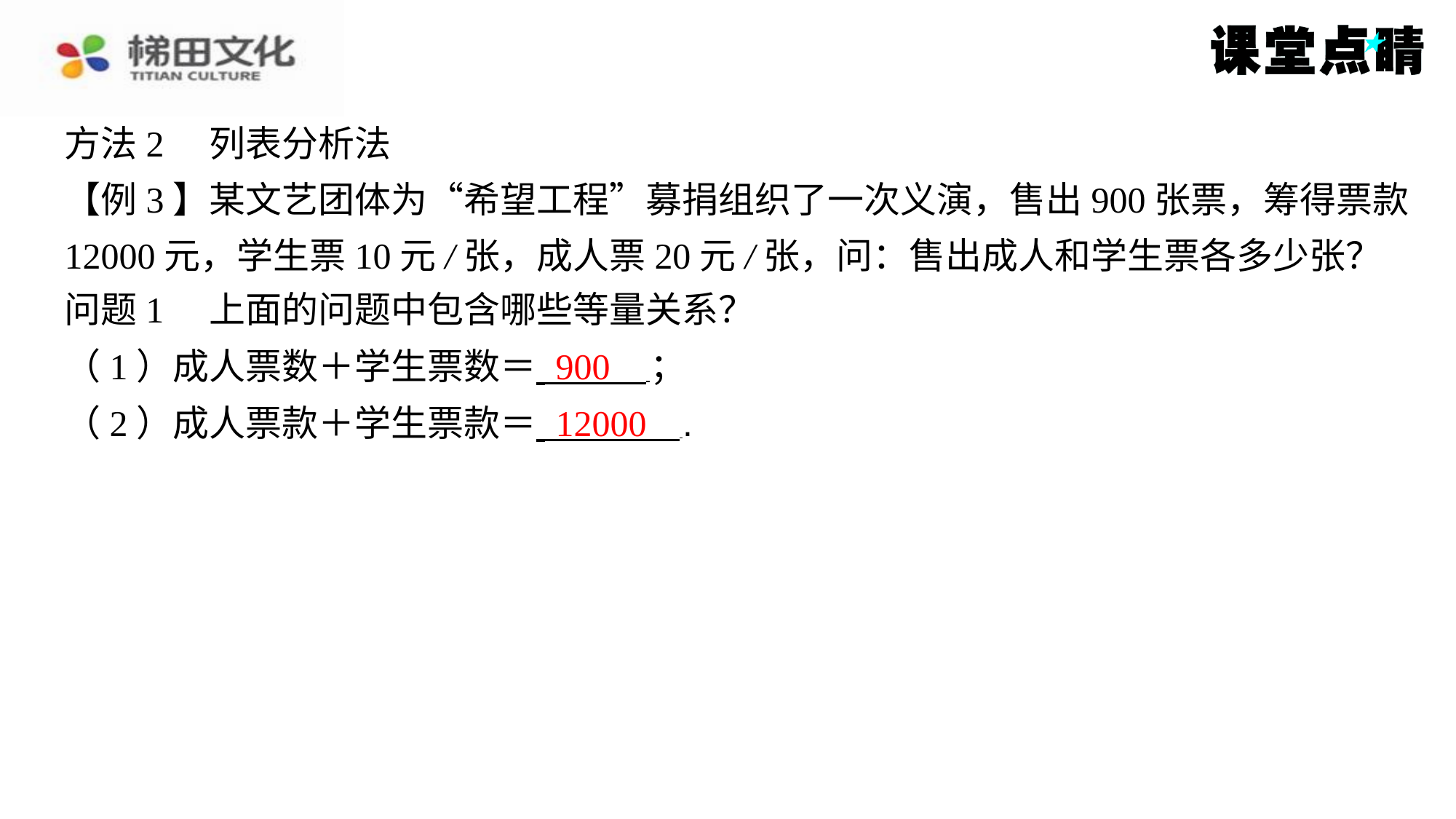

方法2　列表分析法
【例3】某文艺团体为“希望工程”募捐组织了一次义演，售出900张票，筹得票款
12000元，学生票10元/张，成人票20元/张，问：售出成人和学生票各多少张？
问题1　上面的问题中包含哪些等量关系？
（1）成人票数＋学生票数＝                 ⁠；
（2）成人票款＋学生票款＝                      ⁠.
900
12000